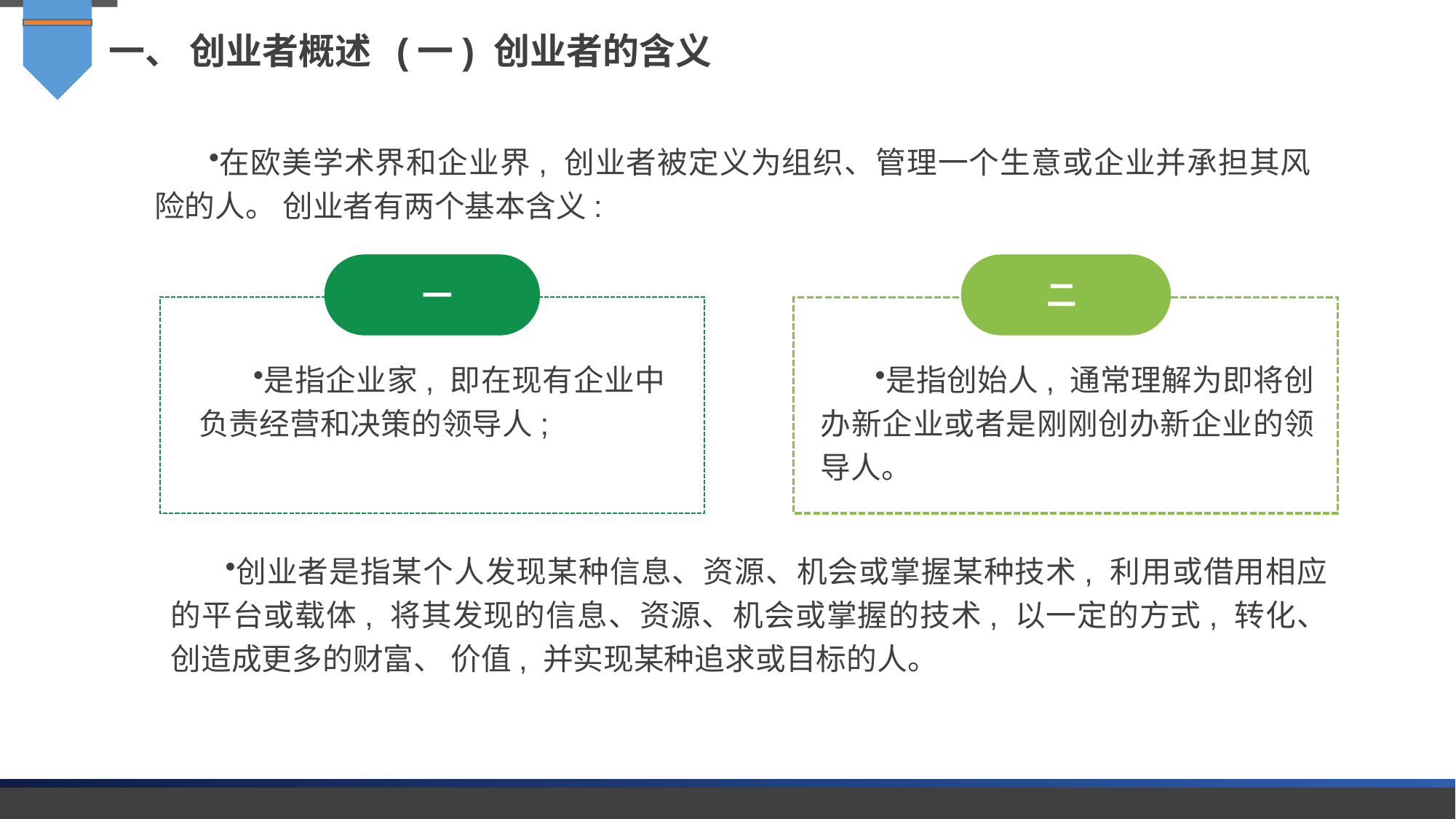

一、 创业者概述  (一) 创业者的含义
在欧美学术界和企业界, 创业者被定义为组织、管理一个生意或企业并承担其风险的人。 创业者有两个基本含义:

一

二

是指企业家, 即在现有企业中负责经营和决策的领导人;
是指创始人, 通常理解为即将创办新企业或者是刚刚创办新企业的领导人。
创业者是指某个人发现某种信息、资源、机会或掌握某种技术, 利用或借用相应的平台或载体, 将其发现的信息、资源、机会或掌握的技术, 以一定的方式, 转化、创造成更多的财富、 价值, 并实现某种追求或目标的人。